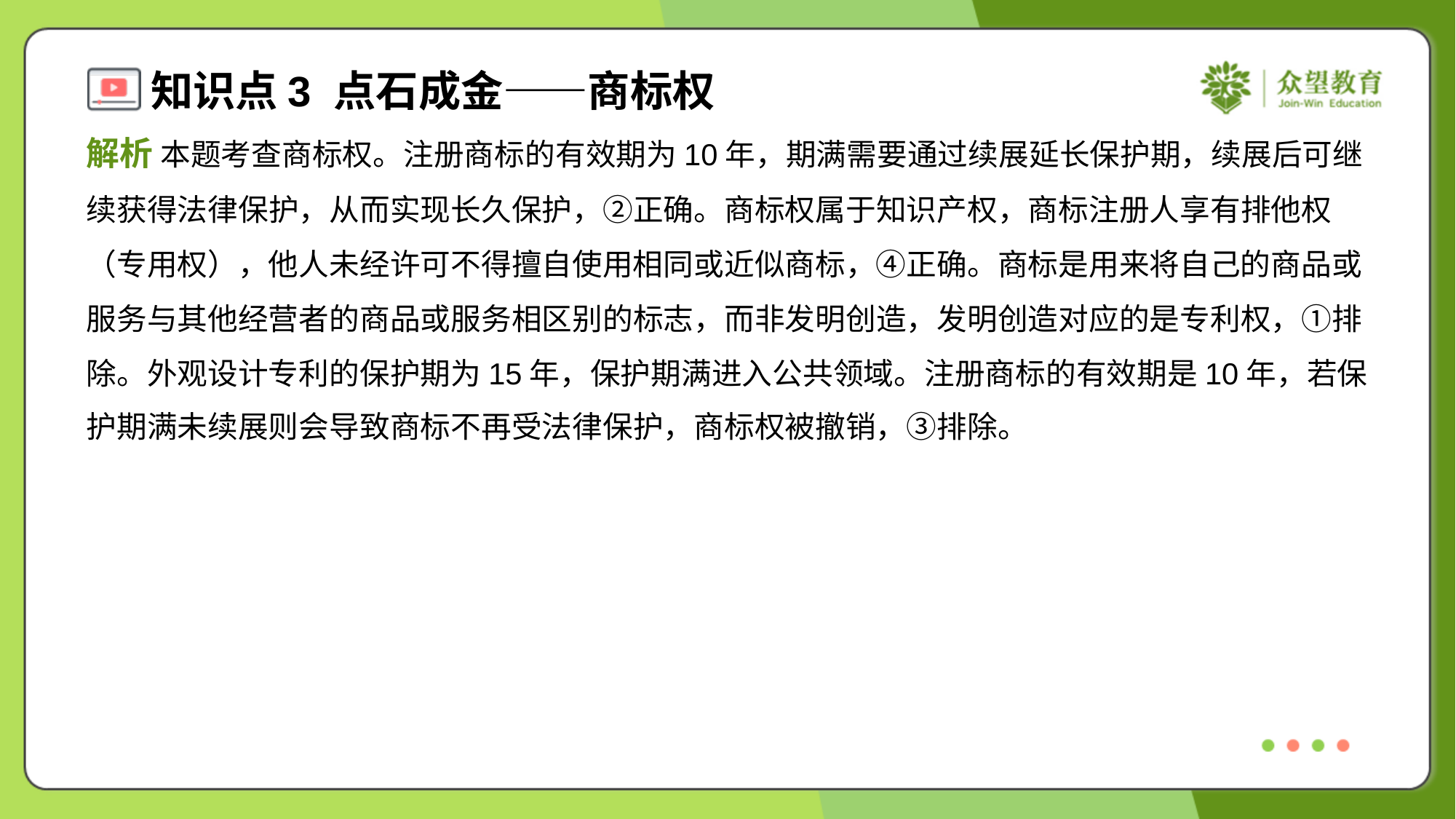

解析 本题考查商标权。注册商标的有效期为10年，期满需要通过续展延长保护期，续展后可继
续获得法律保护，从而实现长久保护，②正确。商标权属于知识产权，商标注册人享有排他权
（专用权），他人未经许可不得擅自使用相同或近似商标，④正确。商标是用来将自己的商品或
服务与其他经营者的商品或服务相区别的标志，而非发明创造，发明创造对应的是专利权，①排
除。外观设计专利的保护期为15年，保护期满进入公共领域。注册商标的有效期是10年，若保
护期满未续展则会导致商标不再受法律保护，商标权被撤销，③排除。